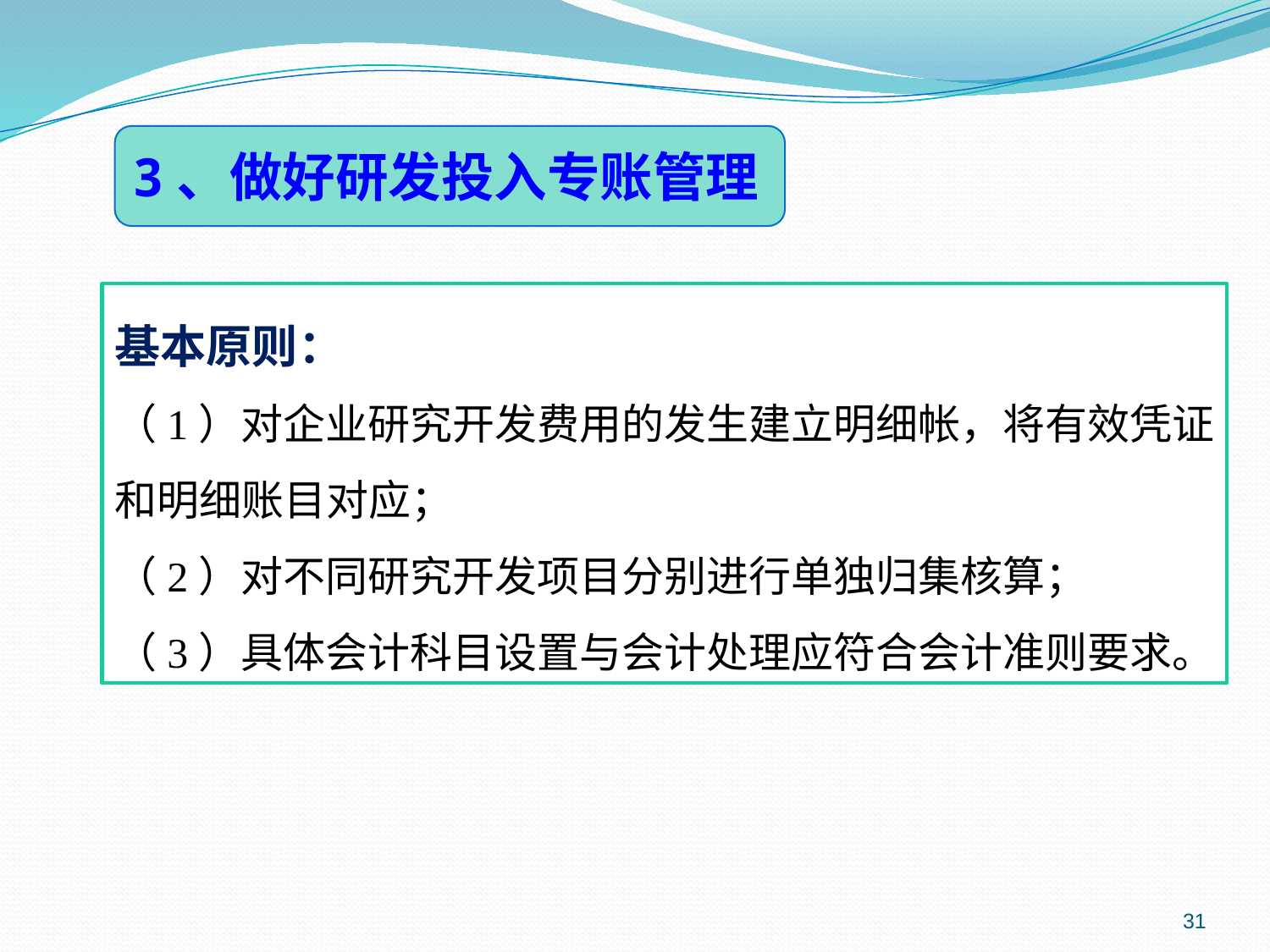

3、做好研发投入专账管理

基本原则：
（1）对企业研究开发费用的发生建立明细帐，将有效凭证和明细账目对应；
（2）对不同研究开发项目分别进行单独归集核算；
（3）具体会计科目设置与会计处理应符合会计准则要求。
31